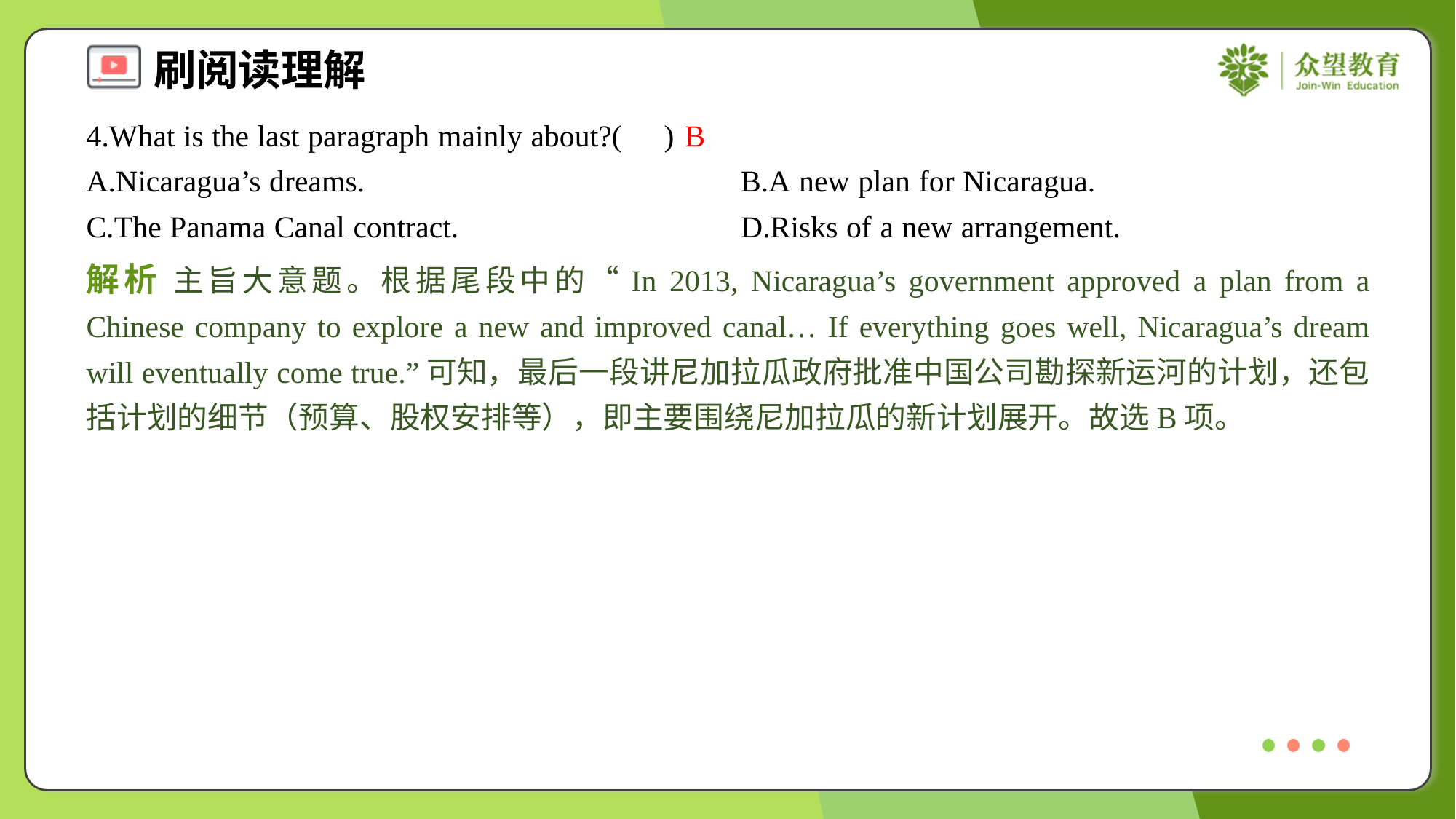

4.What is the last paragraph mainly about?(     )
B
A.Nicaragua’s dreams.	B.A new plan for Nicaragua.
C.The Panama Canal contract.	D.Risks of a new arrangement.
解析 主旨大意题。根据尾段中的“In 2013, Nicaragua’s government approved a plan from a Chinese company to explore a new and improved canal… If everything goes well, Nicaragua’s dream will eventually come true.”可知，最后一段讲尼加拉瓜政府批准中国公司勘探新运河的计划，还包括计划的细节（预算、股权安排等），即主要围绕尼加拉瓜的新计划展开。故选B项。